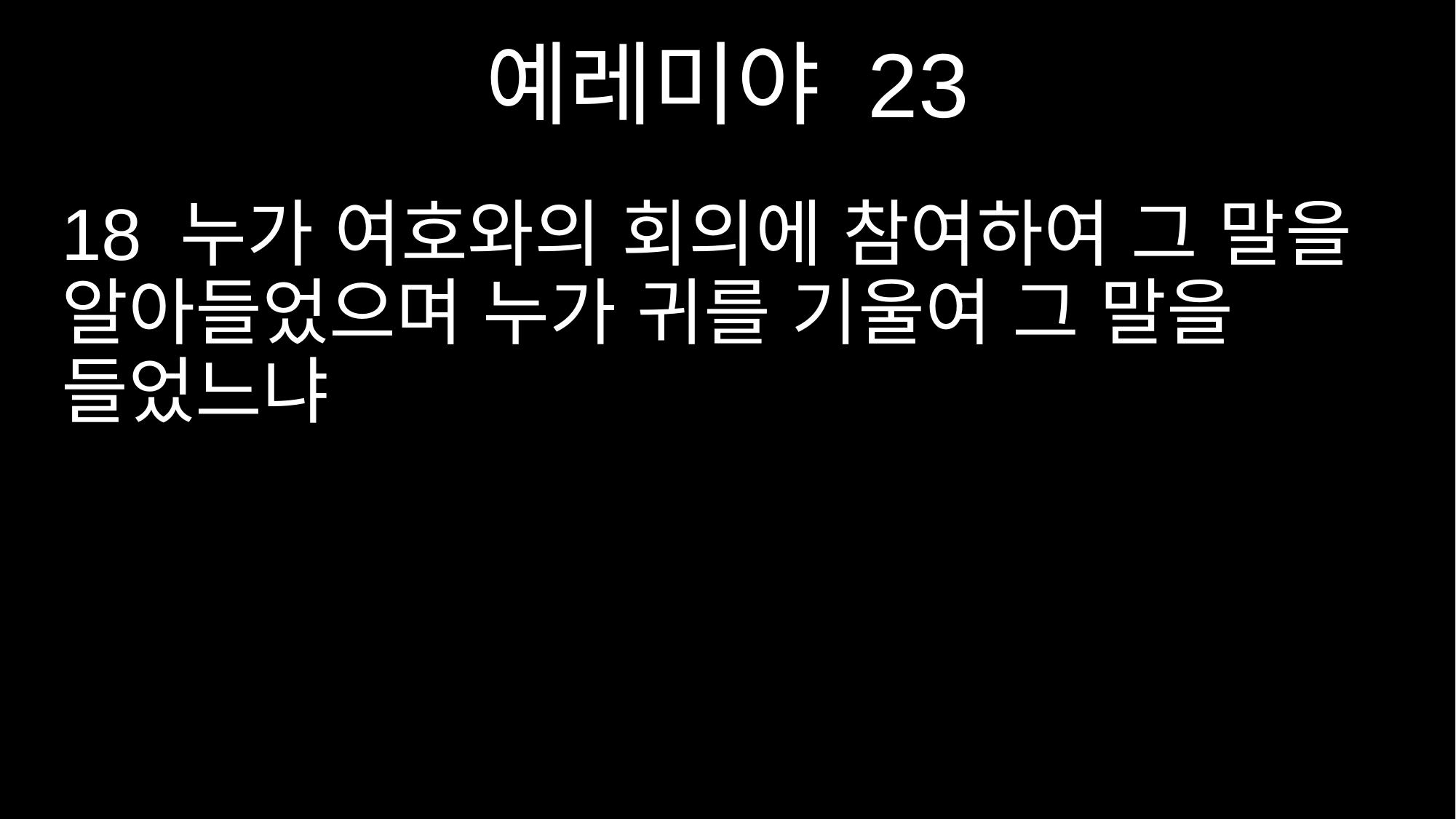

예레미야 23
18 누가 여호와의 회의에 참여하여 그 말을 알아들었으며 누가 귀를 기울여 그 말을 들었느냐